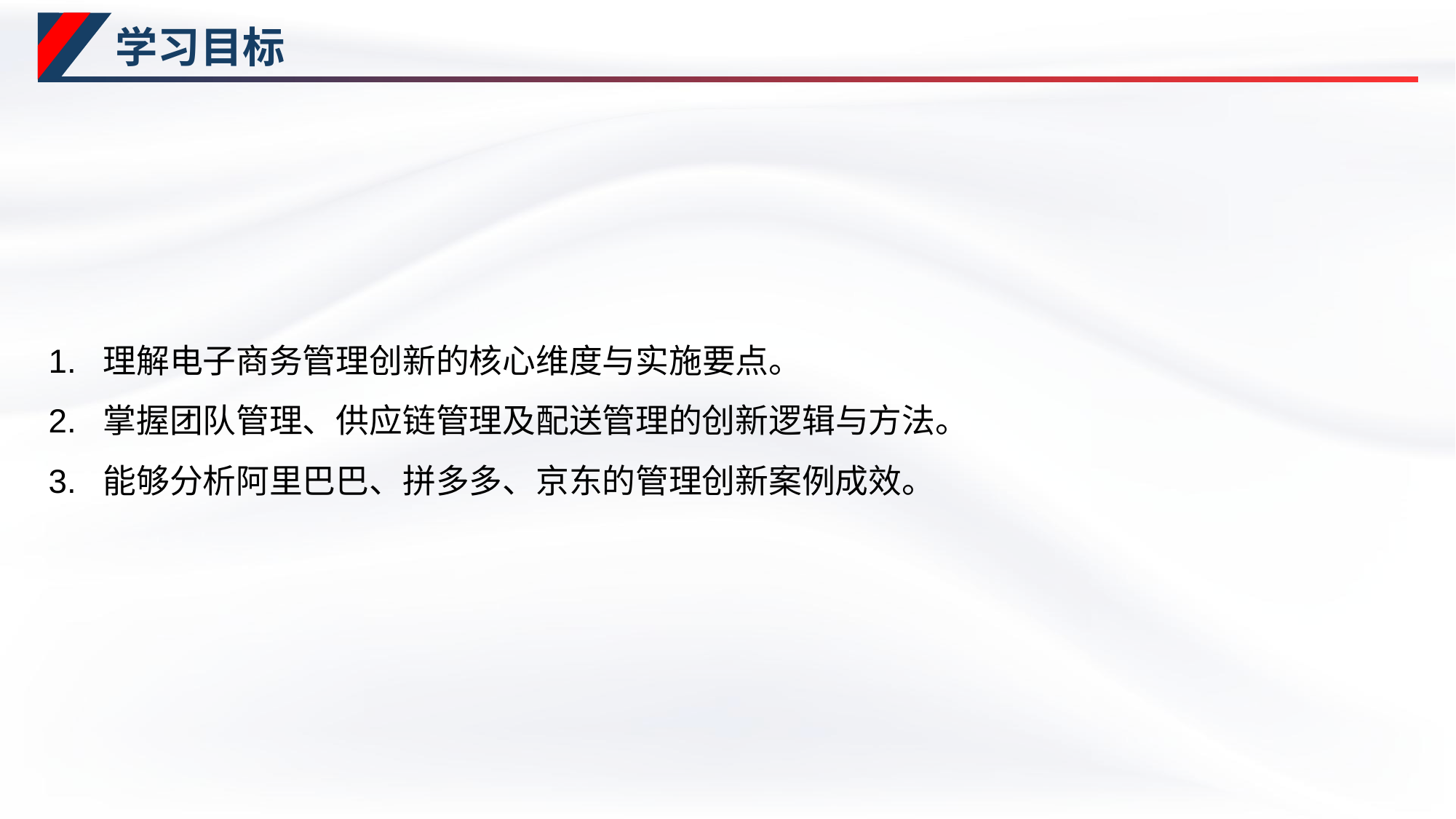

理解电子商务管理创新的核心维度与实施要点。
掌握团队管理、供应链管理及配送管理的创新逻辑与方法。
能够分析阿里巴巴、拼多多、京东的管理创新案例成效。